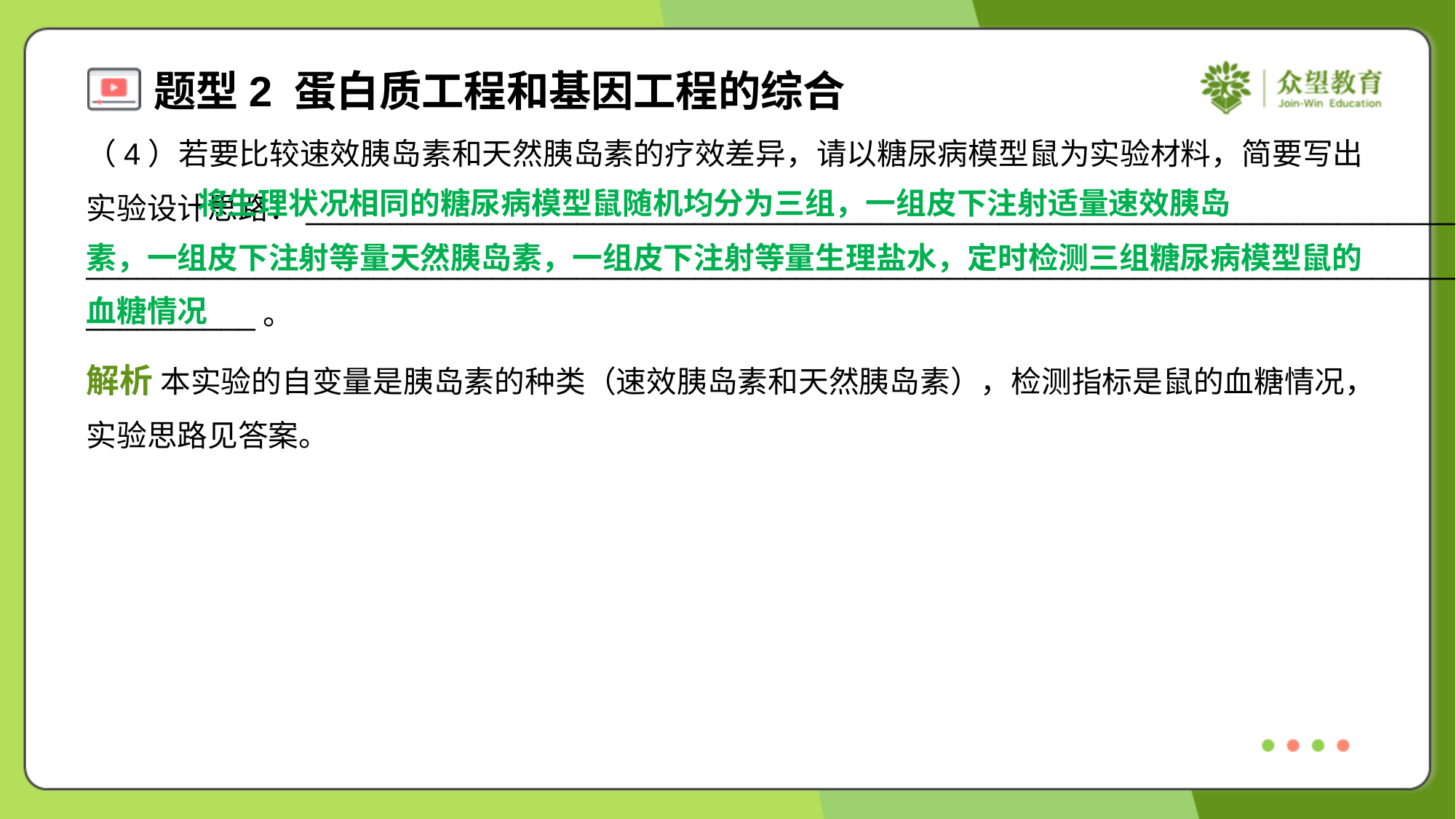

（4）若要比较速效胰岛素和天然胰岛素的疗效差异，请以糖尿病模型鼠为实验材料，简要写出
实验设计思路：______________________________________________________________________
____________________________________________________________________________________
__________。
               将生理状况相同的糖尿病模型鼠随机均分为三组，一组皮下注射适量速效胰岛
素，一组皮下注射等量天然胰岛素，一组皮下注射等量生理盐水，定时检测三组糖尿病模型鼠的
血糖情况
解析 本实验的自变量是胰岛素的种类（速效胰岛素和天然胰岛素），检测指标是鼠的血糖情况，
实验思路见答案。